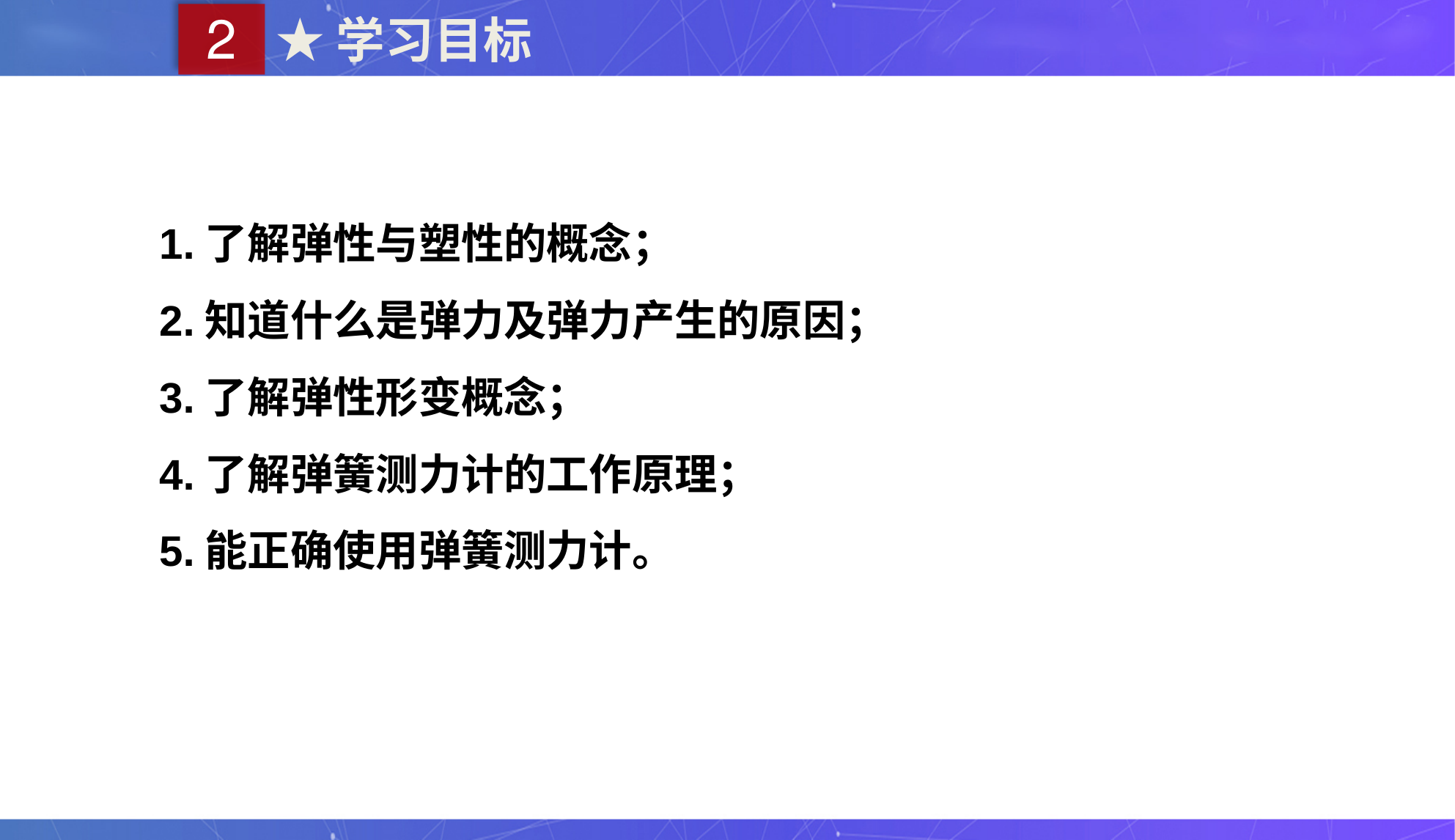

2
★学习目标
1.了解弹性与塑性的概念；
2.知道什么是弹力及弹力产生的原因；
3.了解弹性形变概念；
4.了解弹簧测力计的工作原理；
5.能正确使用弹簧测力计。